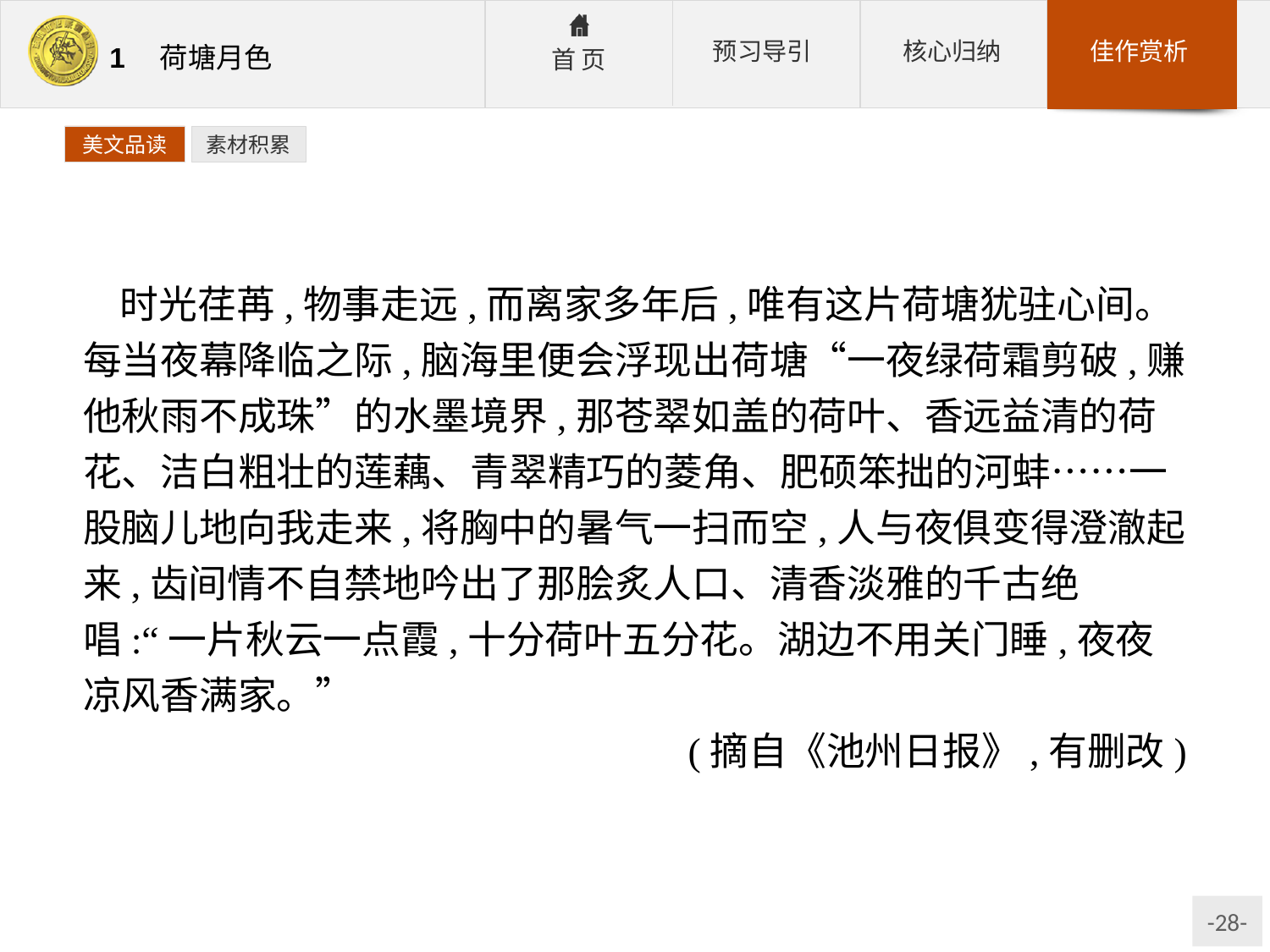

美文品读
素材积累
时光荏苒,物事走远,而离家多年后,唯有这片荷塘犹驻心间。每当夜幕降临之际,脑海里便会浮现出荷塘“一夜绿荷霜剪破,赚他秋雨不成珠”的水墨境界,那苍翠如盖的荷叶、香远益清的荷花、洁白粗壮的莲藕、青翠精巧的菱角、肥硕笨拙的河蚌……一股脑儿地向我走来,将胸中的暑气一扫而空,人与夜俱变得澄澈起来,齿间情不自禁地吟出了那脍炙人口、清香淡雅的千古绝唱:“一片秋云一点霞,十分荷叶五分花。湖边不用关门睡,夜夜凉风香满家。”
(摘自《池州日报》,有删改)